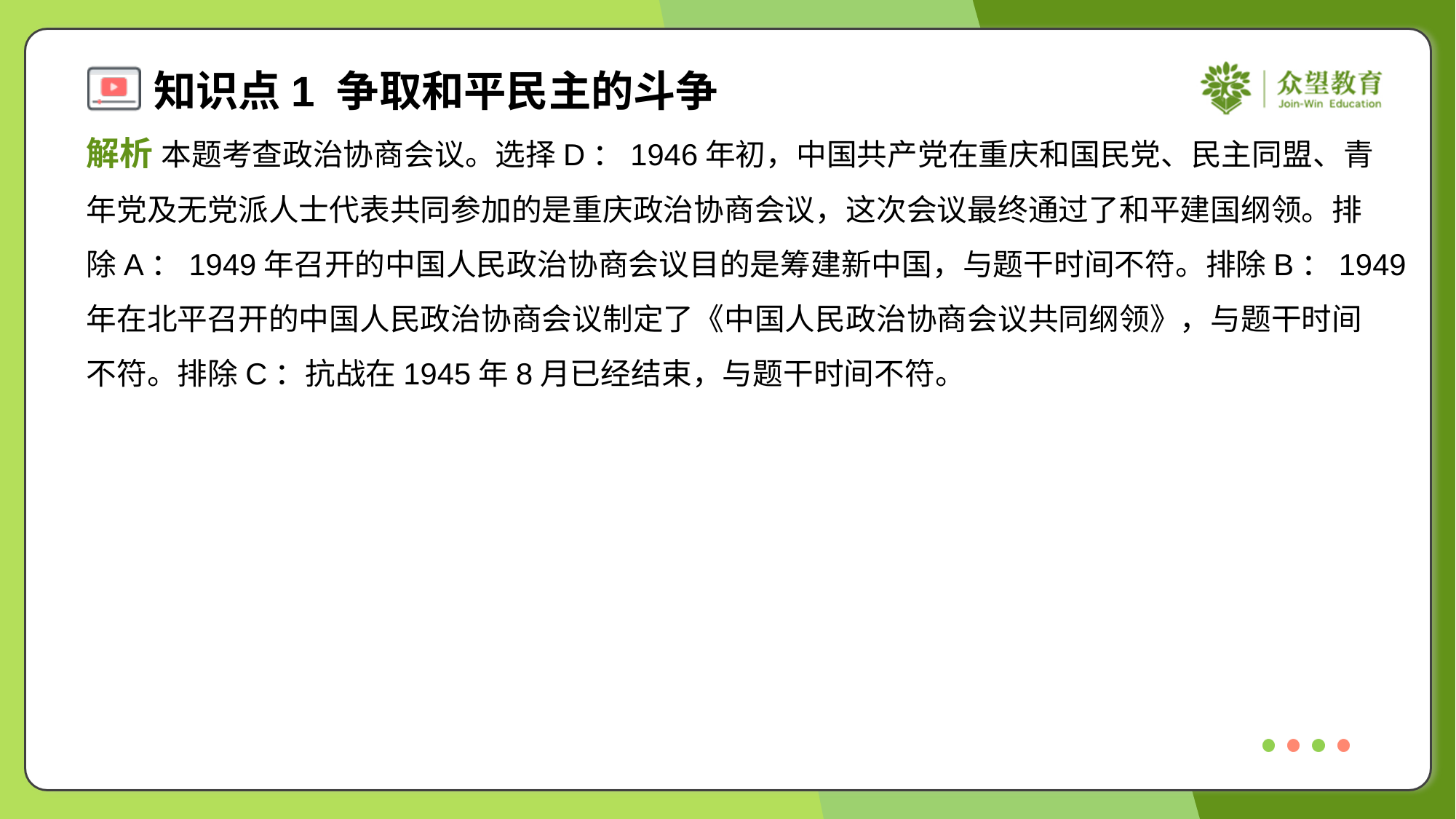

解析 本题考查政治协商会议。选择D：1946年初，中国共产党在重庆和国民党、民主同盟、青
年党及无党派人士代表共同参加的是重庆政治协商会议，这次会议最终通过了和平建国纲领。排
除A：1949年召开的中国人民政治协商会议目的是筹建新中国，与题干时间不符。排除B：1949
年在北平召开的中国人民政治协商会议制定了《中国人民政治协商会议共同纲领》，与题干时间
不符。排除C：抗战在1945年8月已经结束，与题干时间不符。